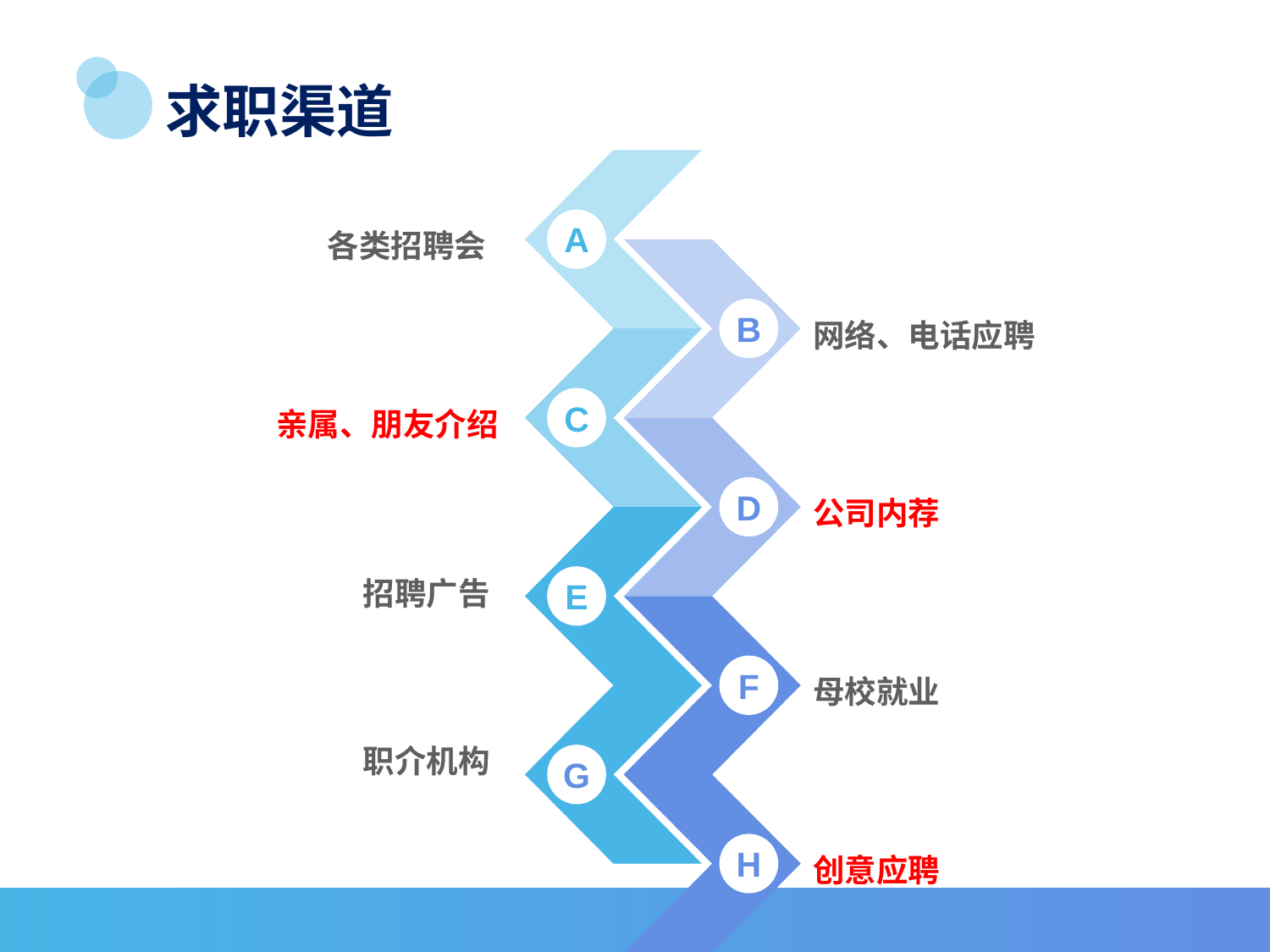

求职渠道

各类招聘会
A

网络、电话应聘
B

亲属、朋友介绍
C

公司内荐
D

招聘广告
E

母校就业
F

职介机构
G

创意应聘
H